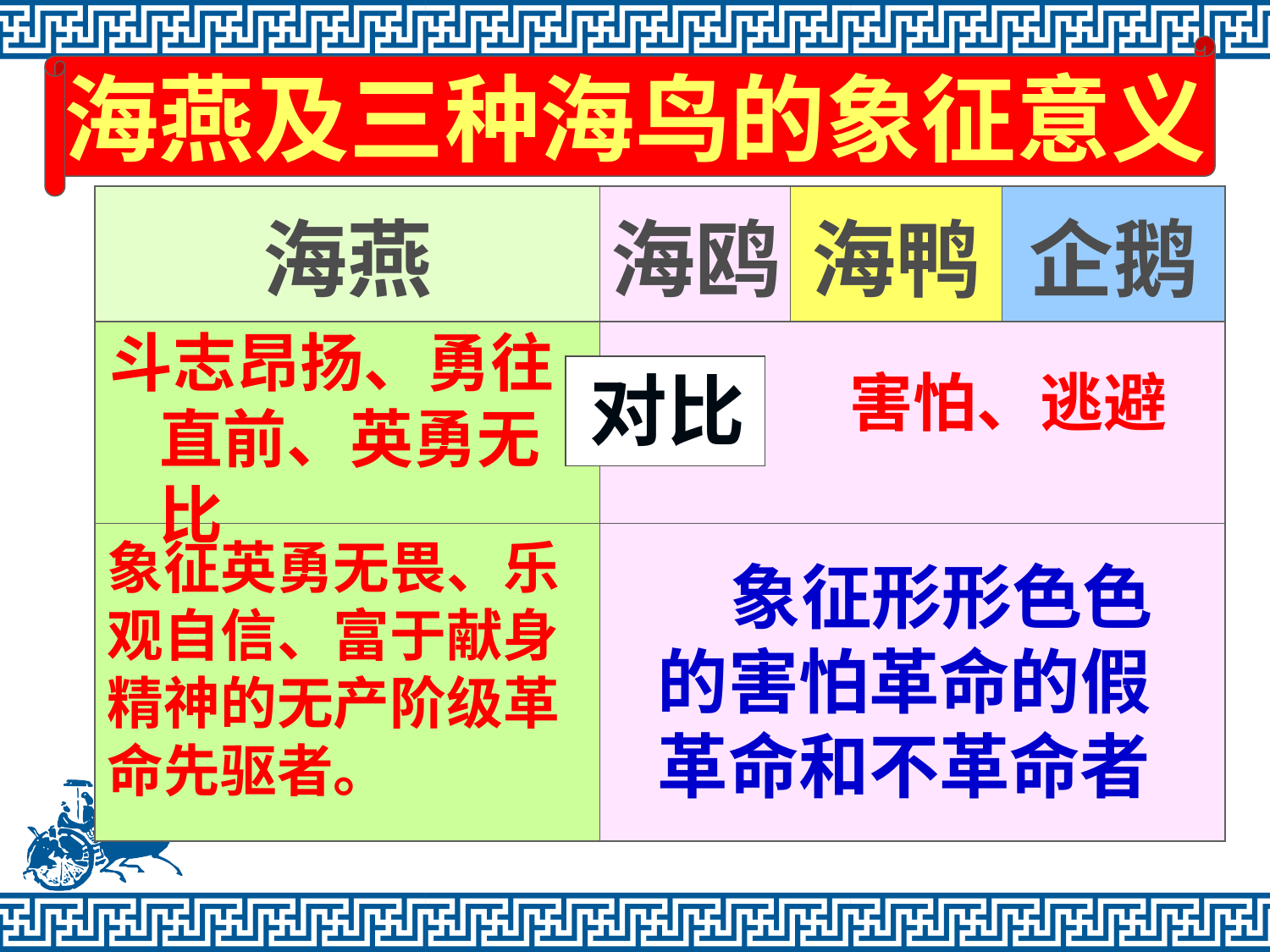

海燕及三种海鸟的象征意义
| 海燕 | 海鸥 | 海鸭 | 企鹅 |
| --- | --- | --- | --- |
|  |  |  |  |
|  |  |  |  |
斗志昂扬、勇往直前、英勇无比
对比
害怕、逃避
象征英勇无畏、乐观自信、富于献身精神的无产阶级革命先驱者。

    象征形形色色的害怕革命的假革命和不革命者